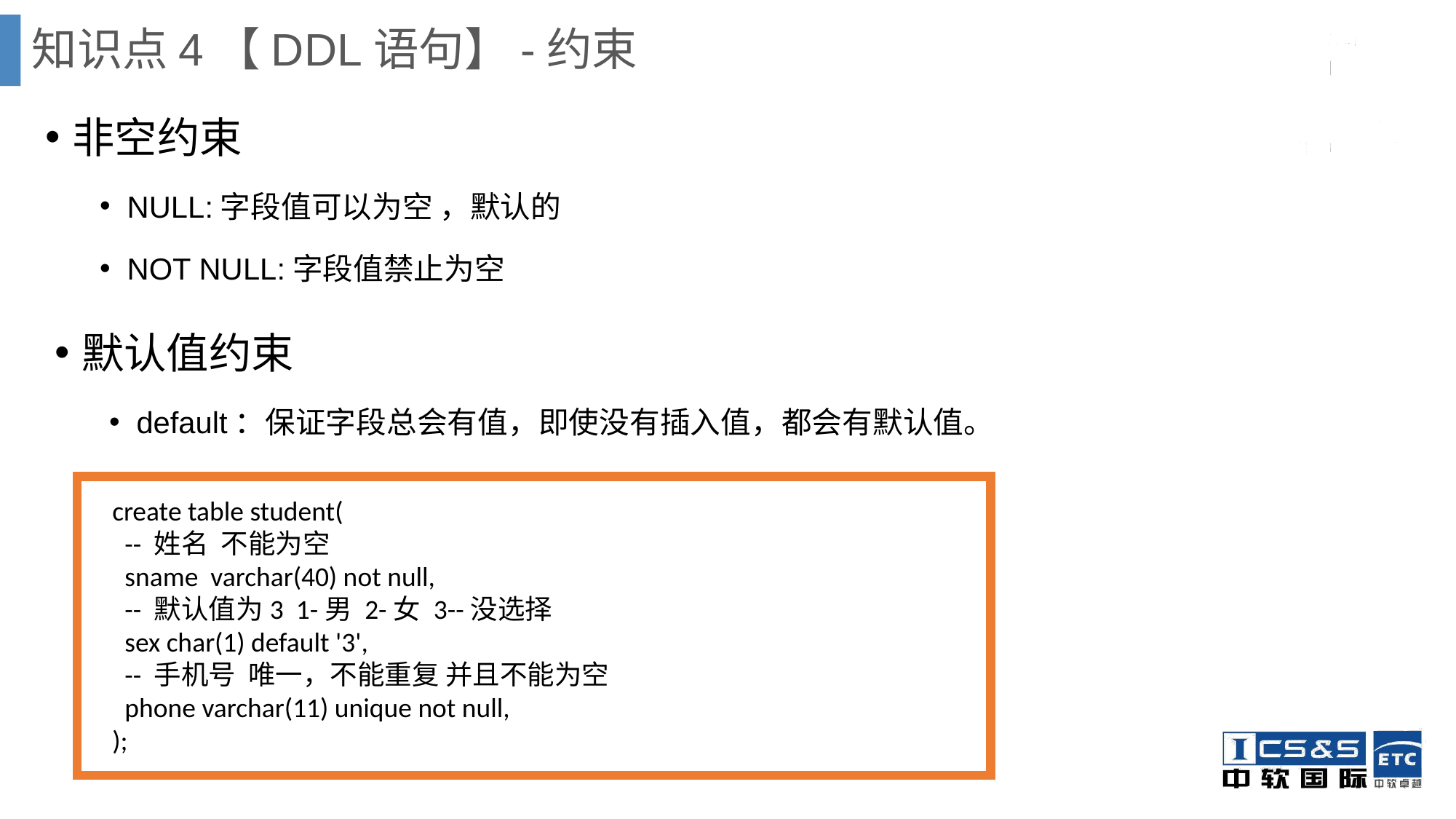

# 知识点4【DDL语句】-约束
非空约束
NULL:字段值可以为空 ，默认的
NOT NULL:字段值禁止为空
默认值约束
default：保证字段总会有值，即使没有插入值，都会有默认值。

create table student(
  -- 姓名  不能为空
  sname  varchar(40) not null,
  -- 默认值为3  1-男 2-女 3--没选择
  sex char(1) default '3',
  -- 手机号  唯一，不能重复 并且不能为空
  phone varchar(11) unique not null,
);